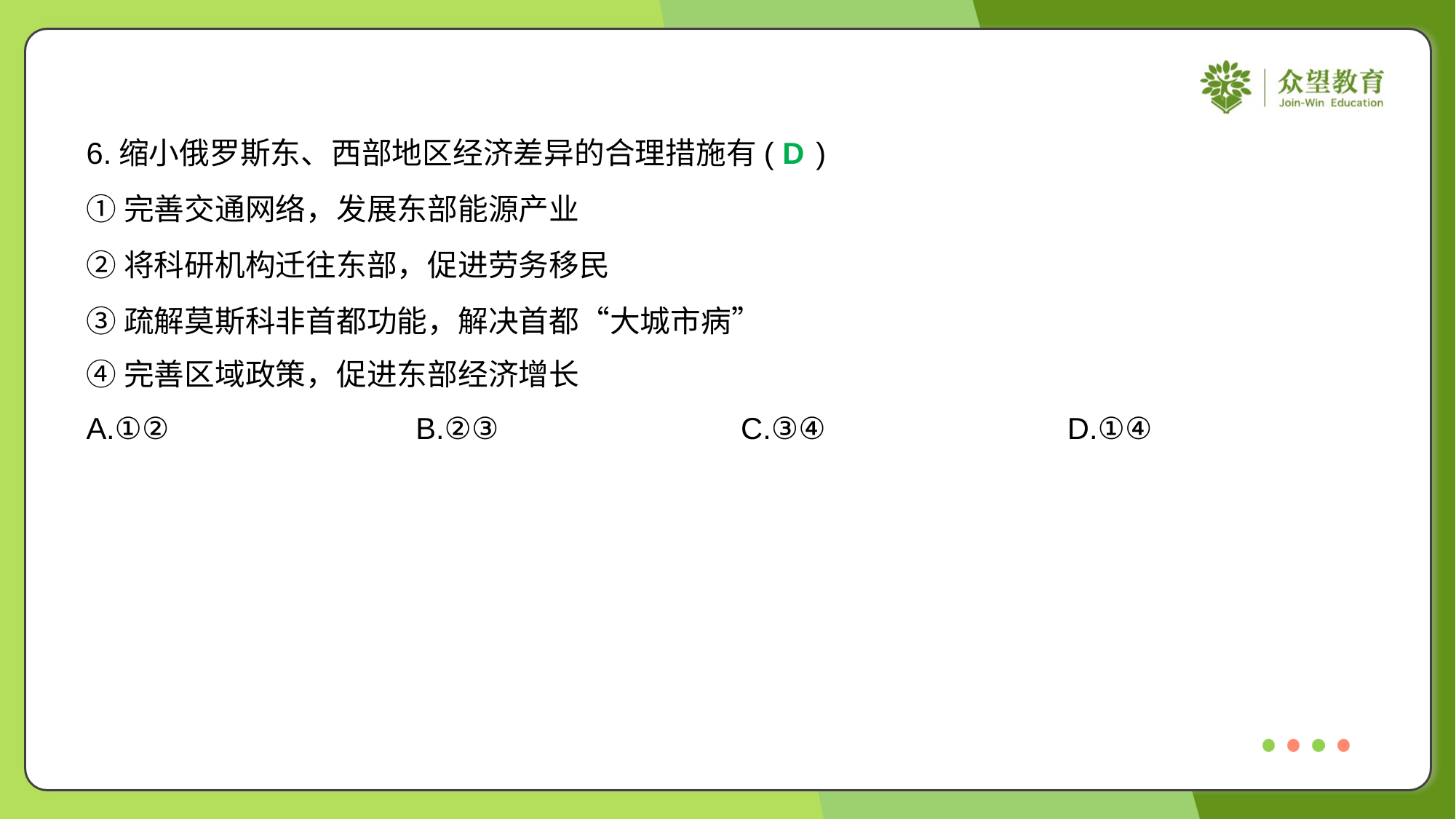

6.缩小俄罗斯东、西部地区经济差异的合理措施有(     )
D
①完善交通网络，发展东部能源产业
②将科研机构迁往东部，促进劳务移民
③疏解莫斯科非首都功能，解决首都“大城市病”
④完善区域政策，促进东部经济增长
A.①②	B.②③	C.③④	D.①④